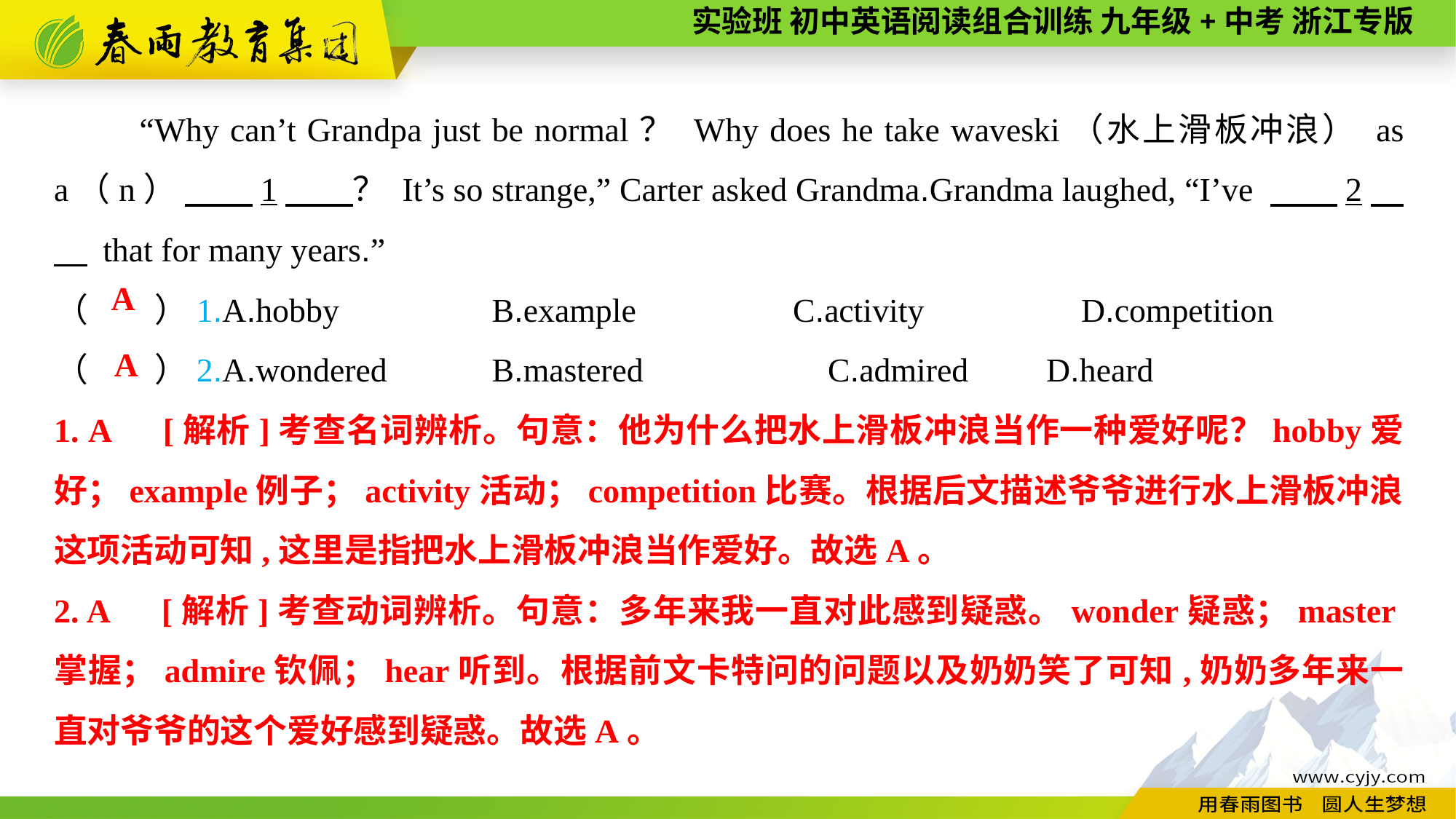

“Why can’t Grandpa just be normal？ Why does he take waveski（水上滑板冲浪） as a（n） 　　1　　？ It’s so strange,” Carter asked Grandma.Grandma laughed, “I’ve 　　2　　 that for many years.”
（　　）1.A.hobby　　 　　	B.example　 　　　C.activity　 　　　D.competition
（　　）2.A.wondered	B.mastered		 C.admired	 D.heard
A
A
1. A　[解析]考查名词辨析。句意：他为什么把水上滑板冲浪当作一种爱好呢？hobby爱好；example例子；activity活动；competition比赛。根据后文描述爷爷进行水上滑板冲浪这项活动可知,这里是指把水上滑板冲浪当作爱好。故选A。
2. A　[解析]考查动词辨析。句意：多年来我一直对此感到疑惑。wonder疑惑；master掌握；admire钦佩；hear听到。根据前文卡特问的问题以及奶奶笑了可知,奶奶多年来一直对爷爷的这个爱好感到疑惑。故选A。